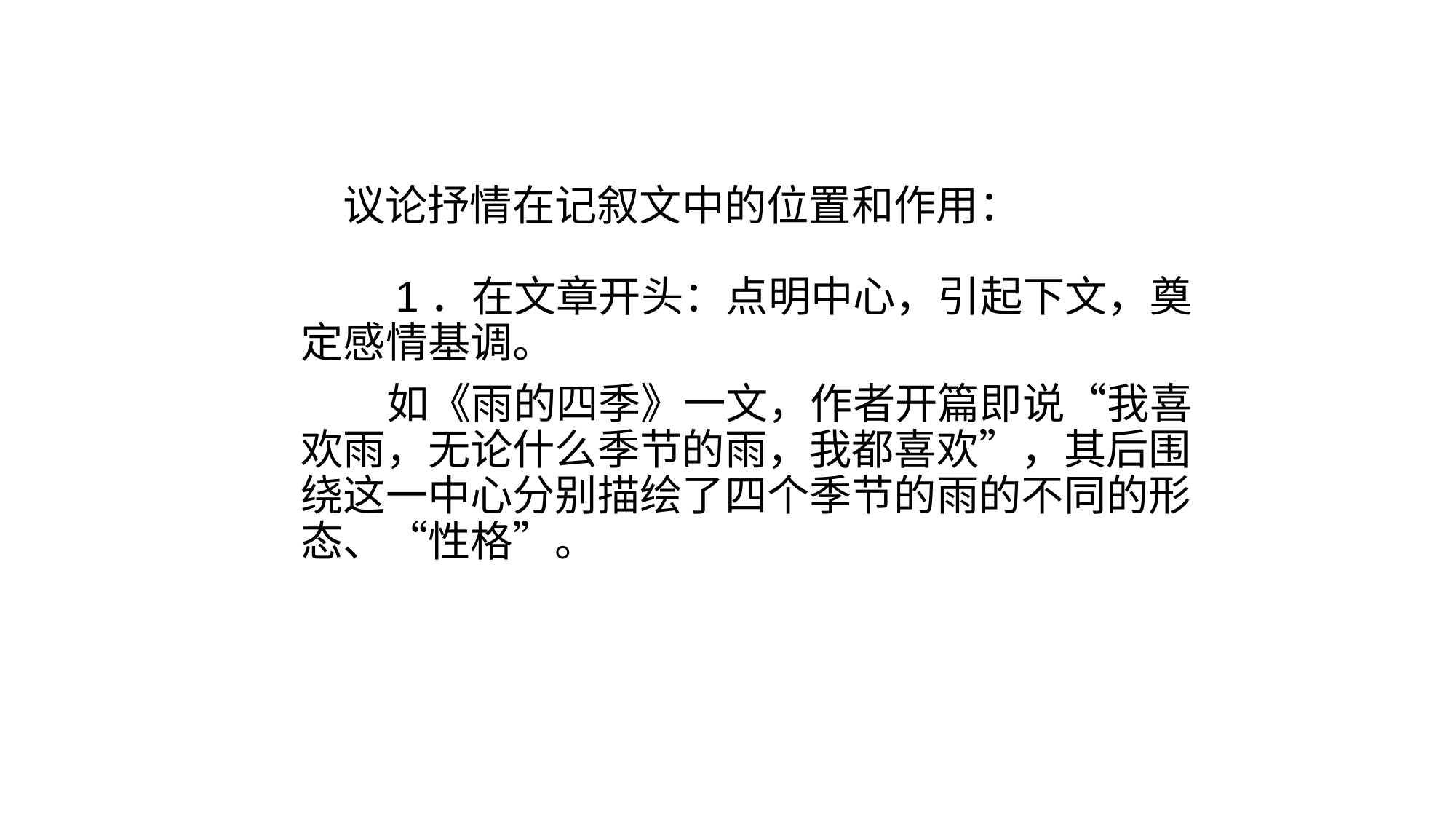

# 议论抒情在记叙文中的位置和作用：
        1．在文章开头：点明中心，引起下文，奠定感情基调。
        如《雨的四季》一文，作者开篇即说“我喜欢雨，无论什么季节的雨，我都喜欢”，其后围绕这一中心分别描绘了四个季节的雨的不同的形态、“性格”。